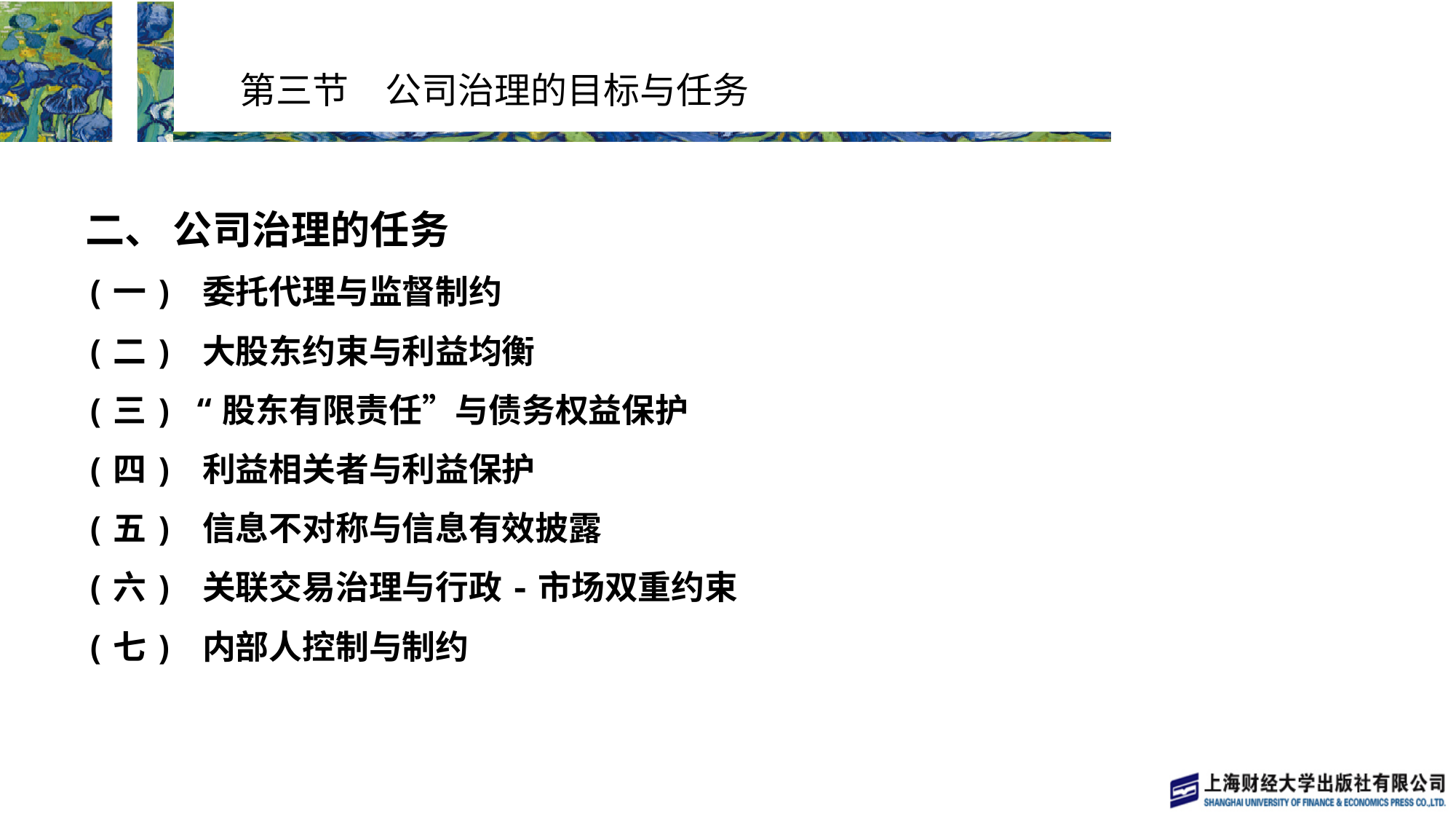

# 第三节　公司治理的目标与任务
二、 公司治理的任务
(一) 委托代理与监督制约
(二) 大股东约束与利益均衡
(三) “股东有限责任”与债务权益保护
(四) 利益相关者与利益保护
(五) 信息不对称与信息有效披露
(六) 关联交易治理与行政-市场双重约束
(七) 内部人控制与制约